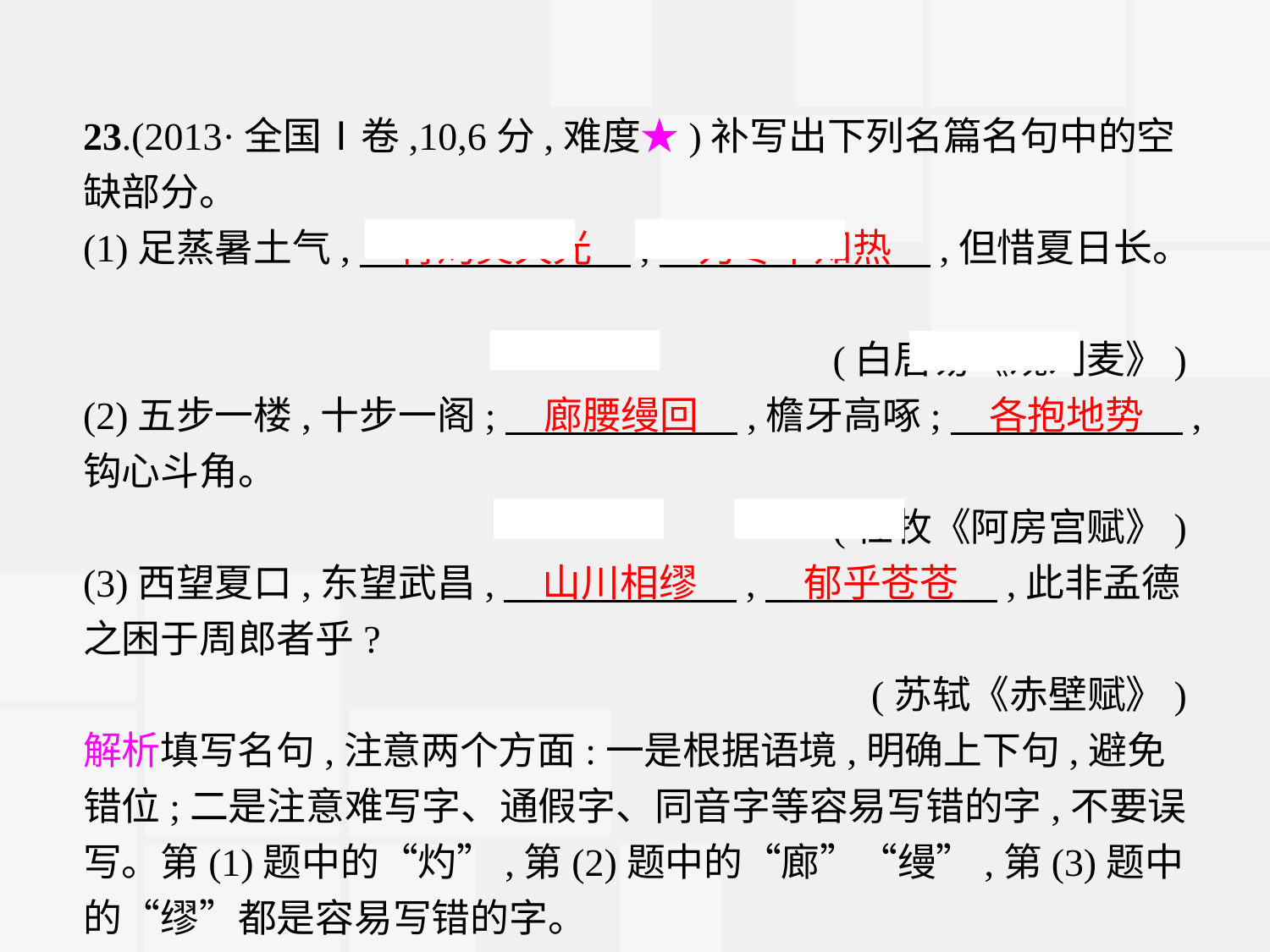

23.(2013·全国Ⅰ卷,10,6分,难度★)补写出下列名篇名句中的空缺部分。
(1)足蒸暑土气,　背灼炎天光　,　力尽不知热　,但惜夏日长。
(白居易《观刈麦》)
(2)五步一楼,十步一阁;　廊腰缦回　,檐牙高啄;　各抱地势　,钩心斗角。
(杜牧《阿房宫赋》)
(3)西望夏口,东望武昌,　山川相缪　,　郁乎苍苍　,此非孟德之困于周郎者乎?
(苏轼《赤壁赋》)
解析填写名句,注意两个方面:一是根据语境,明确上下句,避免错位;二是注意难写字、通假字、同音字等容易写错的字,不要误写。第(1)题中的“灼”,第(2)题中的“廊”“缦”,第(3)题中的“缪”都是容易写错的字。